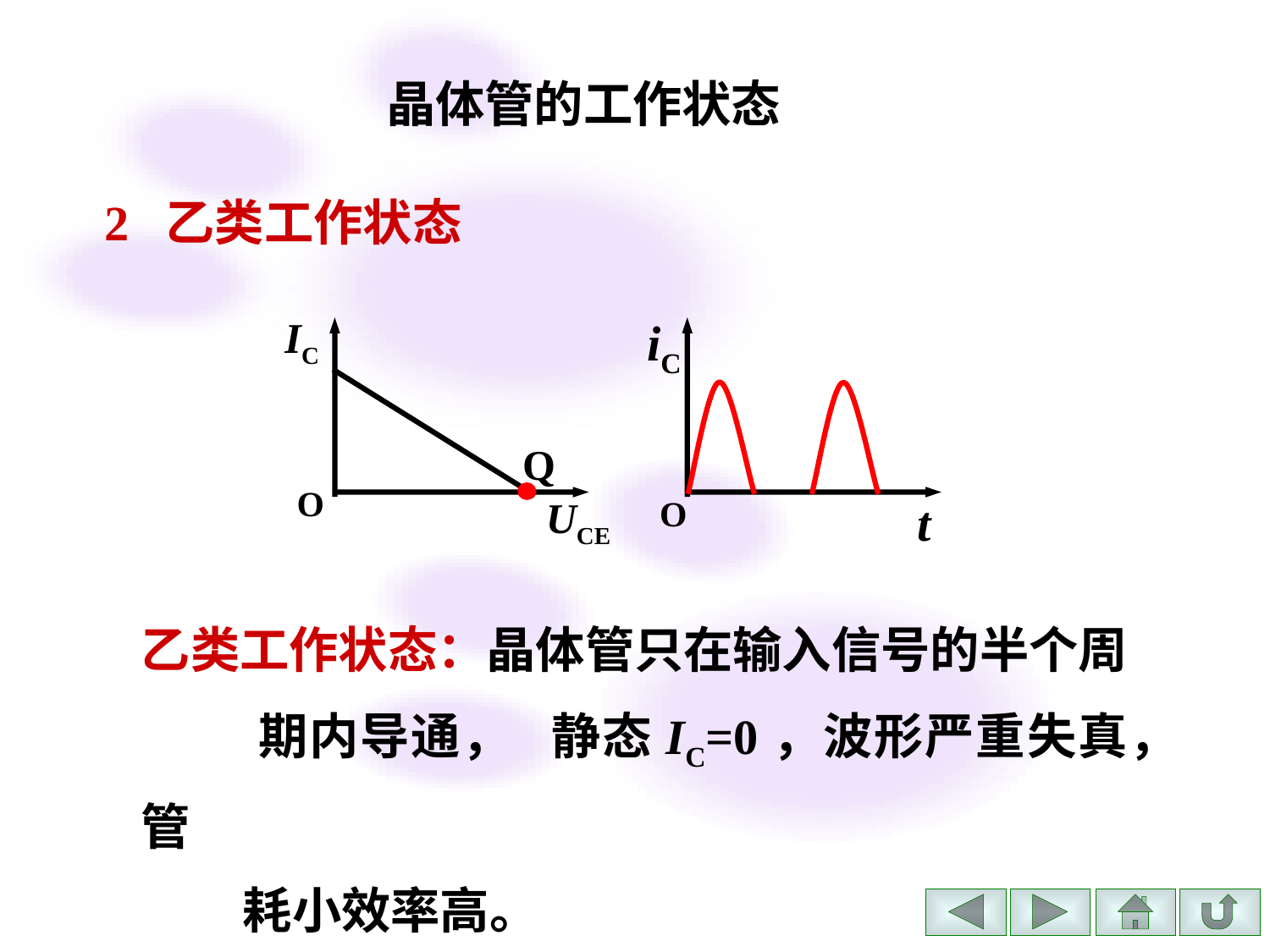

晶体管的工作状态
2  乙类工作状态
IC
iC

Q
O

UCE
O
t

乙类工作状态：晶体管只在输入信号的半个周
        期内导通，   静态IC=0，波形严重失真，管
        耗小效率高。